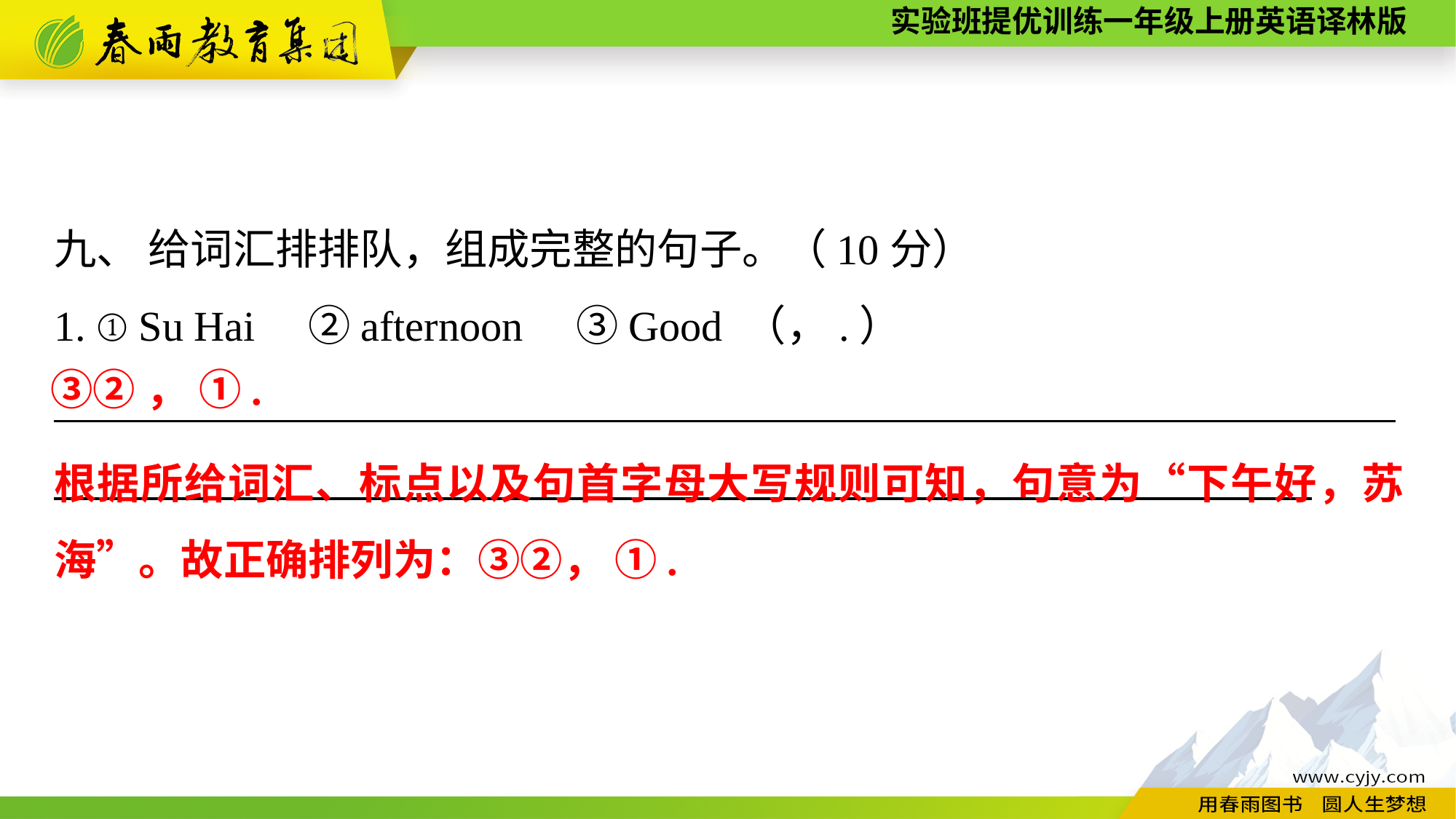

九、 给词汇排排队，组成完整的句子。（10分）
1. ①Su Hai　②afternoon　③Good （，.）
_______________________________________________________________
③②， ①.
根据所给词汇、标点以及句首字母大写规则可知，句意为“下午好，苏海”。故正确排列为：③②， ①.